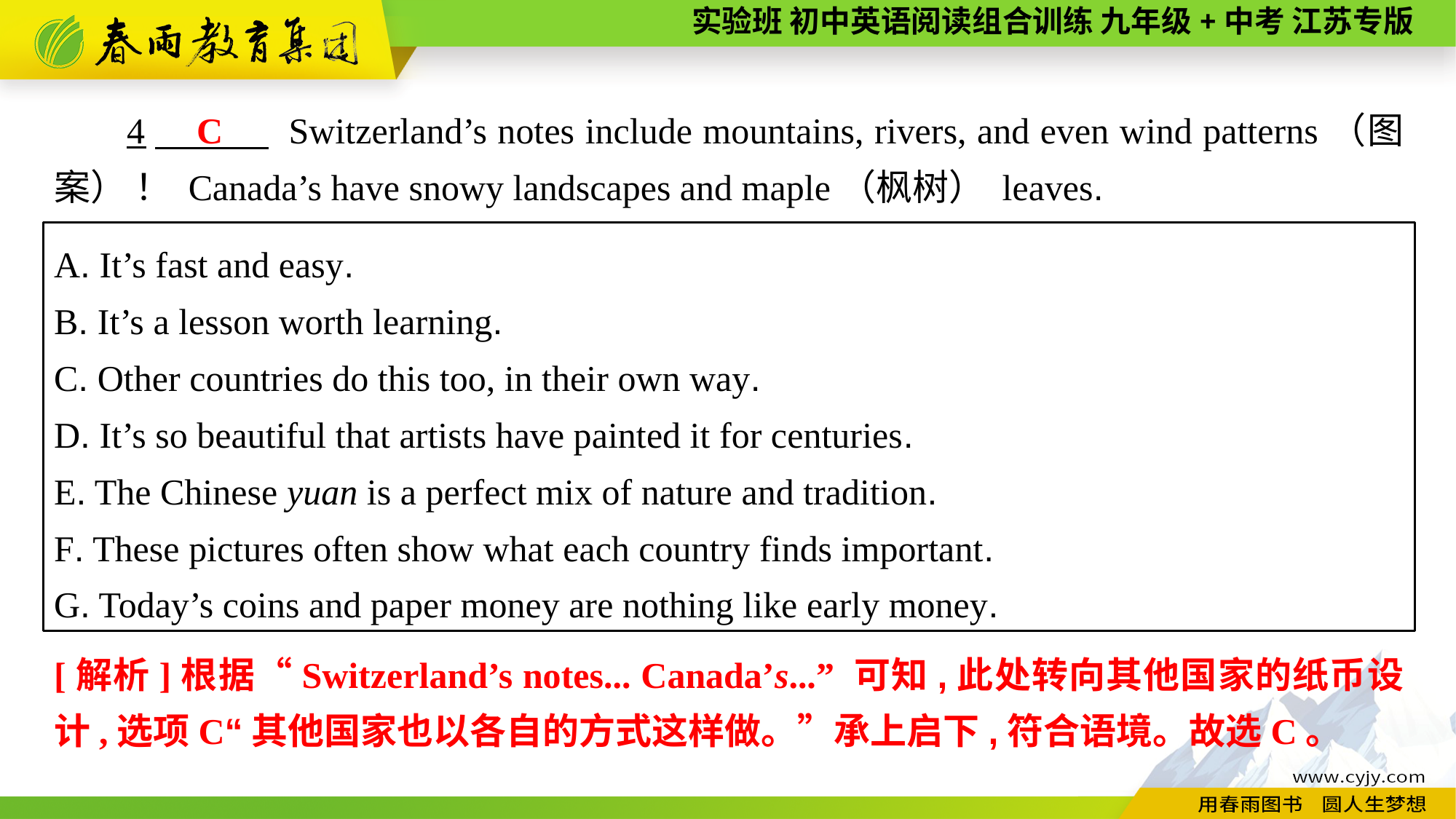

C
4　         Switzerland’s notes include mountains, rivers, and even wind patterns（图案） ！ Canada’s have snowy landscapes and maple（枫树） leaves.
A. It’s fast and easy.
B. It’s a lesson worth learning.
C. Other countries do this too, in their own way.
D. It’s so beautiful that artists have painted it for centuries.
E. The Chinese yuan is a perfect mix of nature and tradition.
F. These pictures often show what each country finds important.
G. Today’s coins and paper money are nothing like early money.
[解析]根据“Switzerland’s notes... Canada’s...” 可知,此处转向其他国家的纸币设计,选项C“其他国家也以各自的方式这样做。”承上启下,符合语境。故选C。